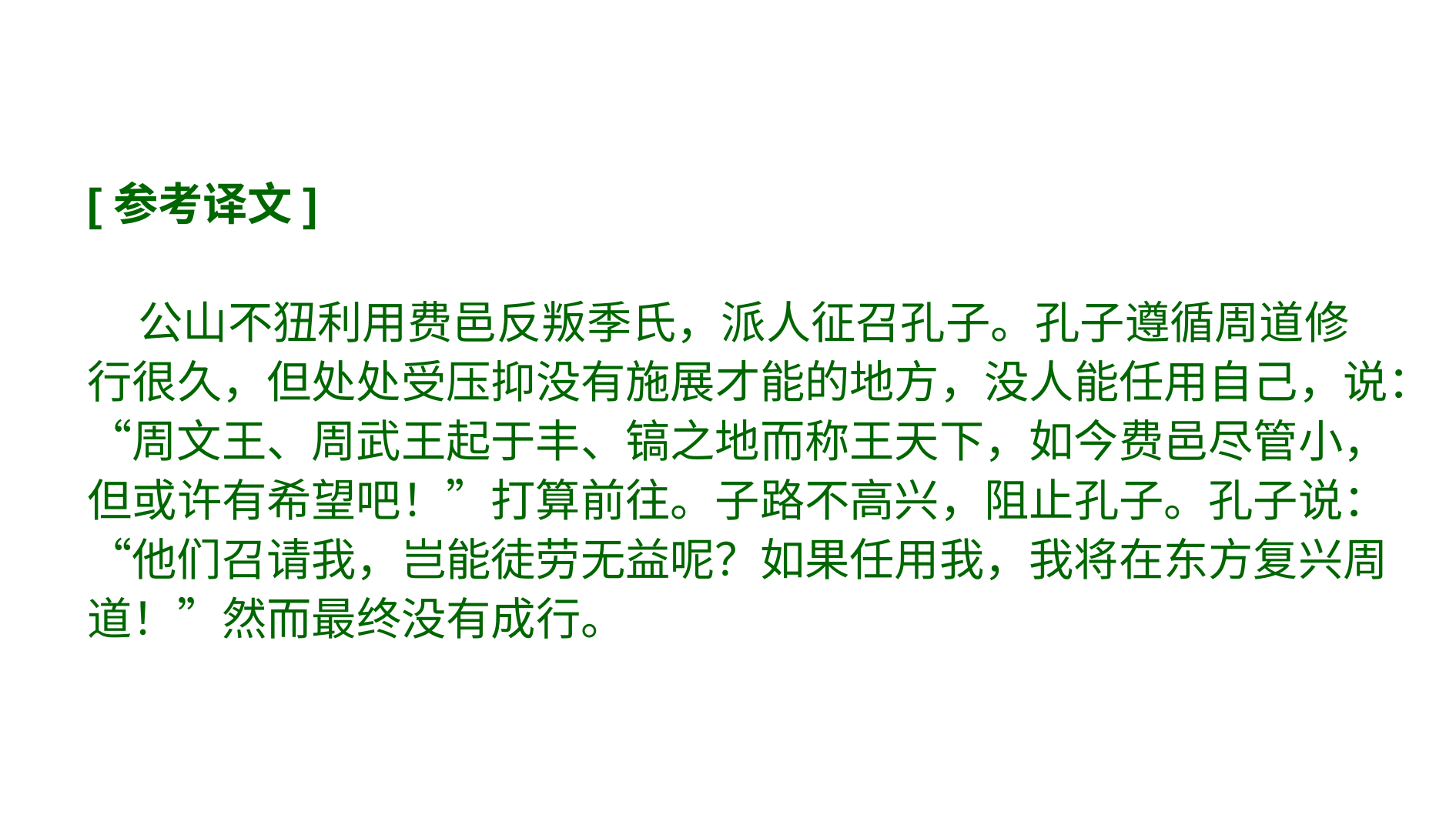

[参考译文]

    公山不狃利用费邑反叛季氏，派人征召孔子。孔子遵循周道修行很久，但处处受压抑没有施展才能的地方，没人能任用自己，说：“周文王、周武王起于丰、镐之地而称王天下，如今费邑尽管小，但或许有希望吧！”打算前往。子路不高兴，阻止孔子。孔子说：“他们召请我，岂能徒劳无益呢？如果任用我，我将在东方复兴周道！”然而最终没有成行。